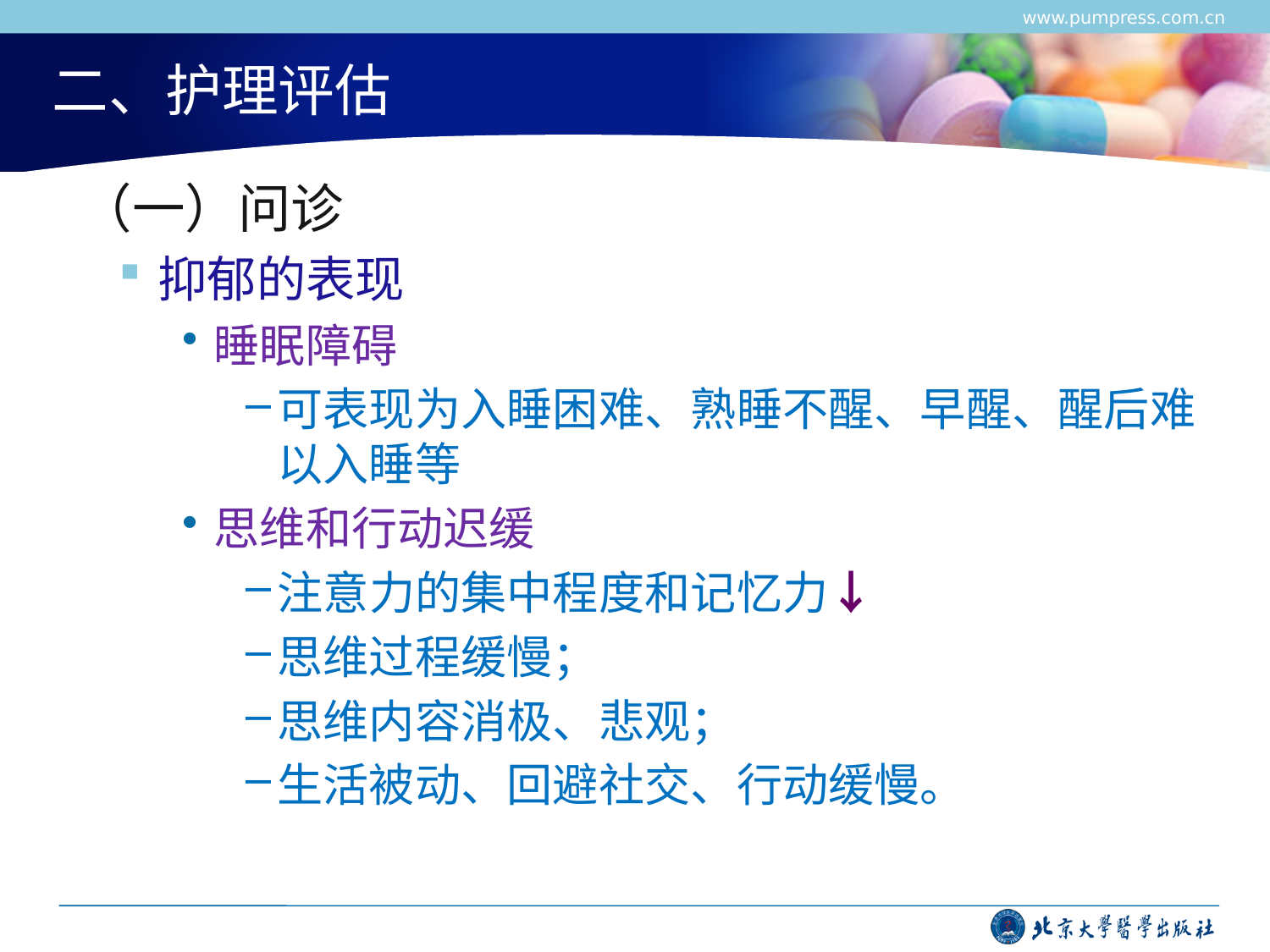

www.pumpress.com.cn
# 二、护理评估
 （一）问诊
抑郁的表现
睡眠障碍
可表现为入睡困难、熟睡不醒、早醒、醒后难以入睡等
思维和行动迟缓
注意力的集中程度和记忆力↓
思维过程缓慢；
思维内容消极、悲观；
生活被动、回避社交、行动缓慢。